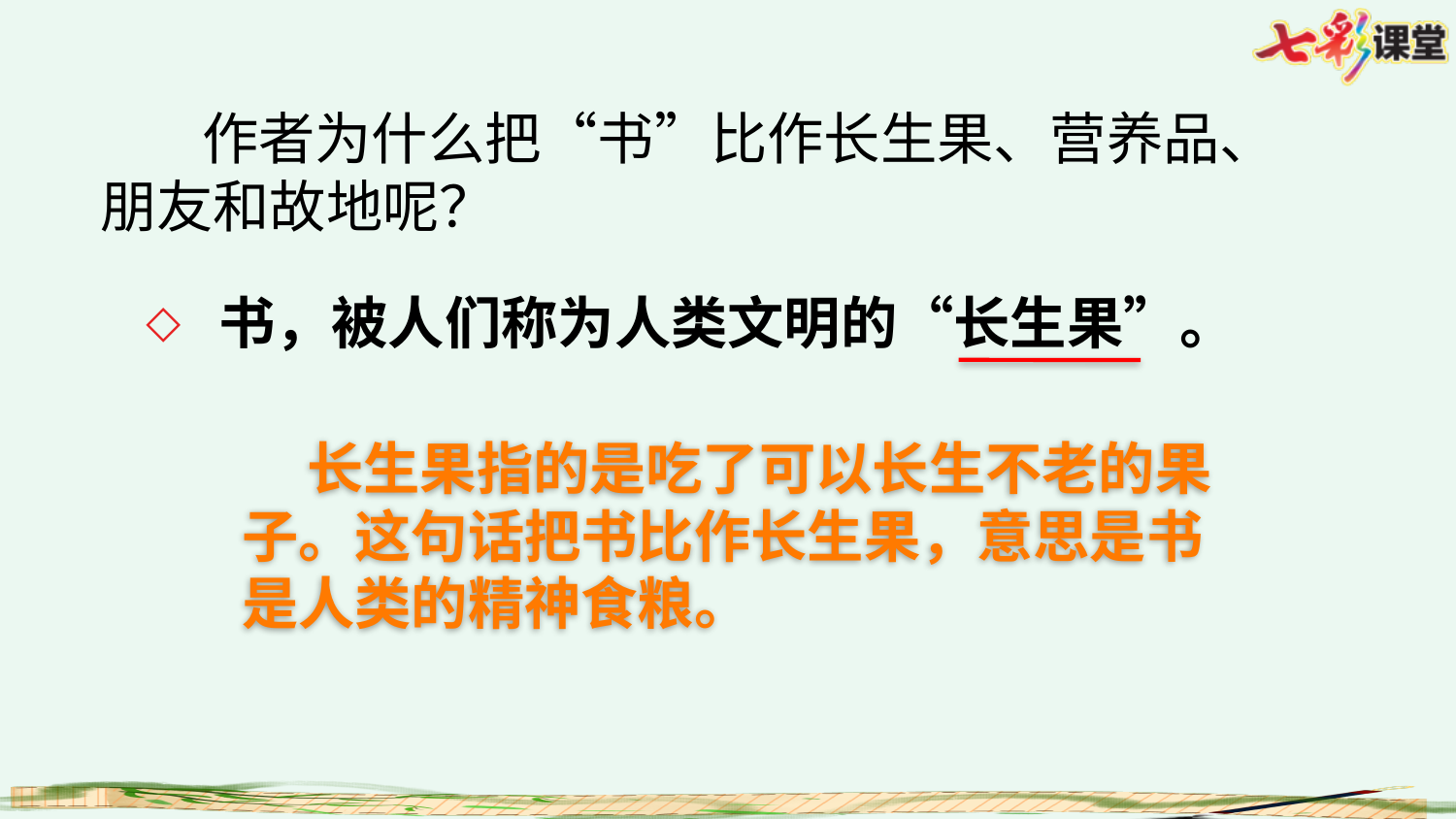

作者为什么把“书”比作长生果、营养品、朋友和故地呢？
书，被人们称为人类文明的“长生果”。
    长生果指的是吃了可以长生不老的果子。这句话把书比作长生果，意思是书是人类的精神食粮。